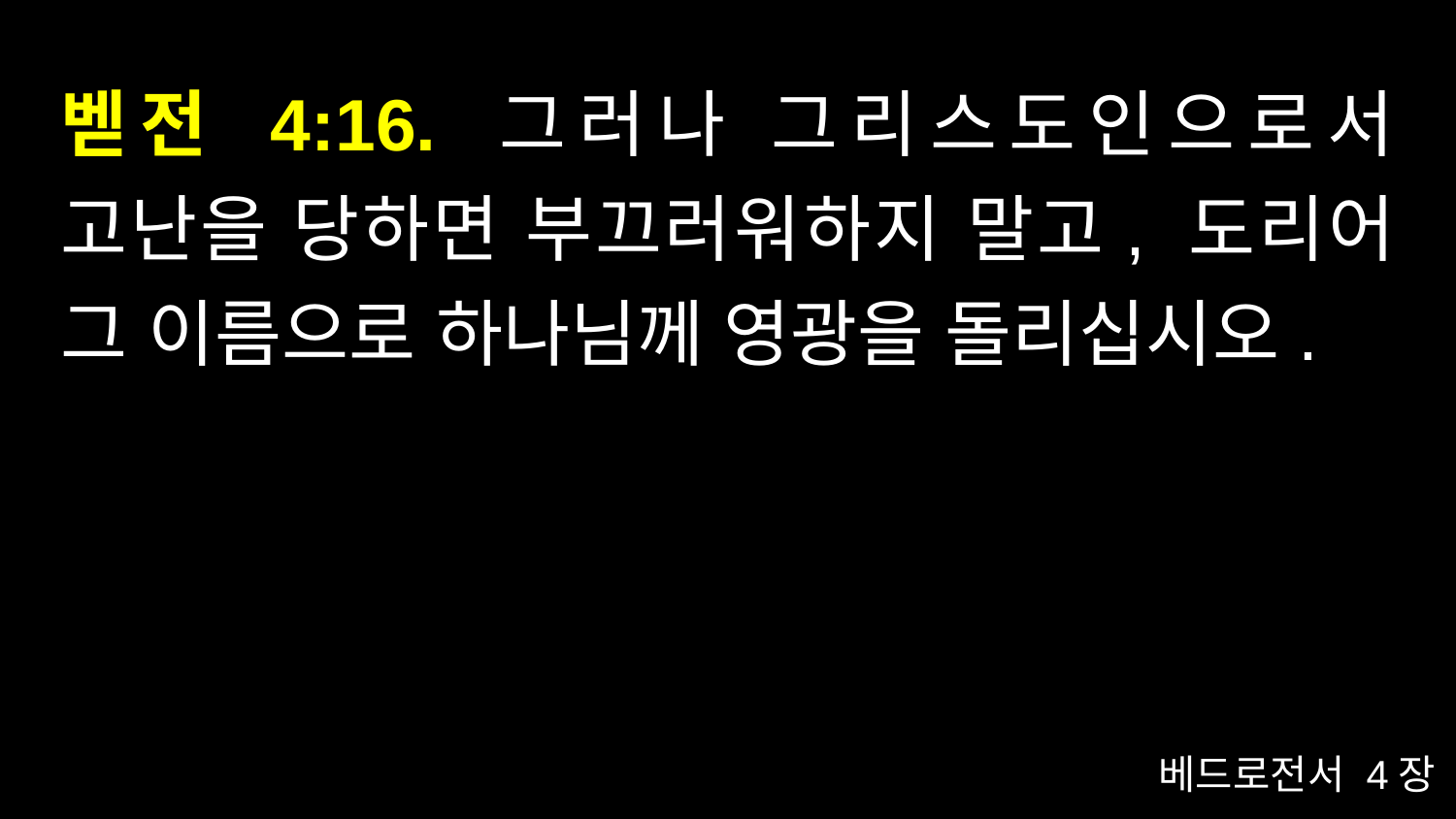

# 벧전 4:16. 그러나 그리스도인으로서 고난을 당하면 부끄러워하지 말고, 도리어 그 이름으로 하나님께 영광을 돌리십시오.
베드로전서 4장